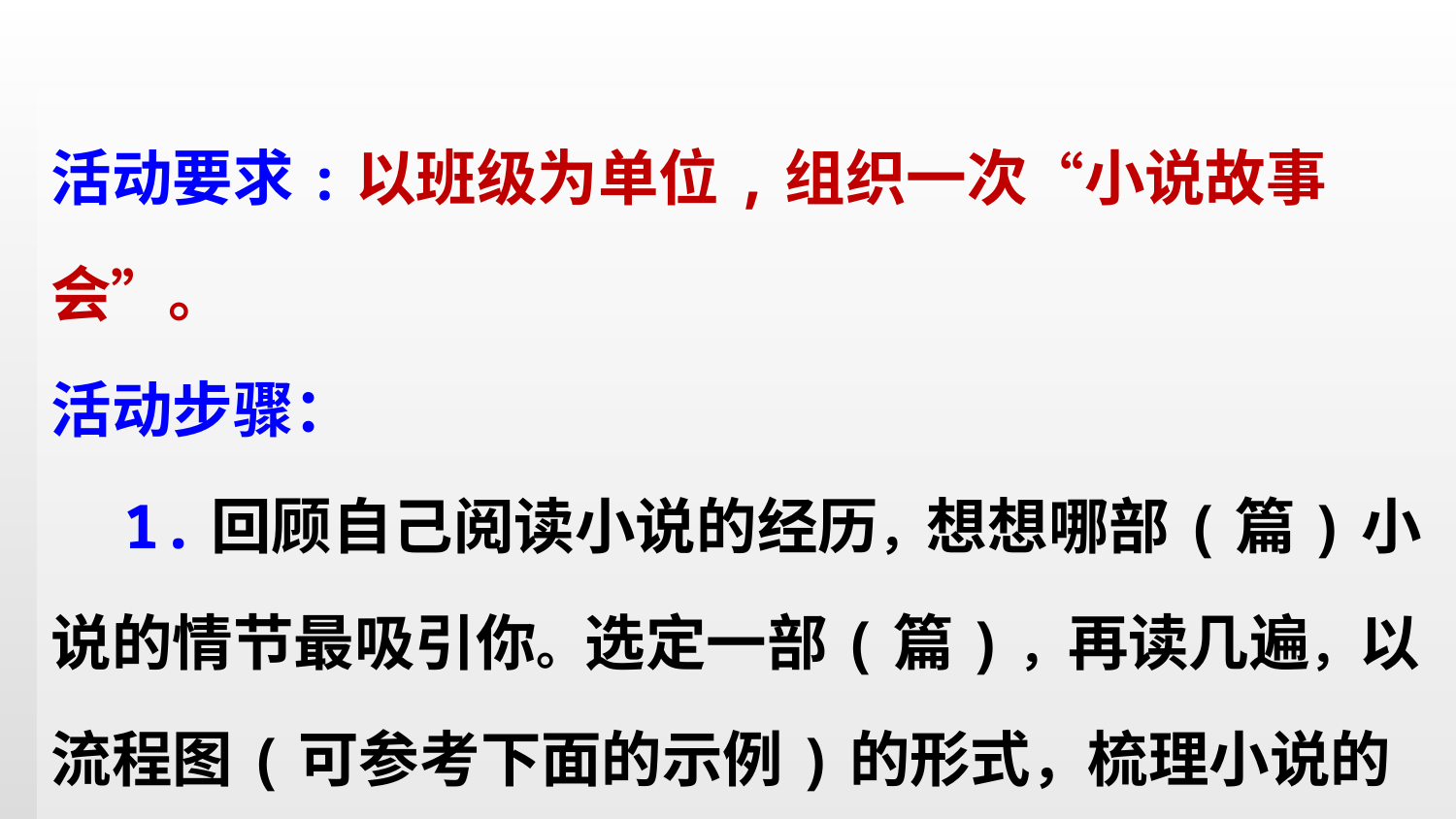

活动要求:以班级为单位,组织一次“小说故事会”。
活动步骤：
  1.回顾自己阅读小说的经历，想想哪部(篇)小说的情节最吸引你。选定一部(篇)，再读几遍，以流程图(可参考下面的示例)的形式，梳理小说的情节。